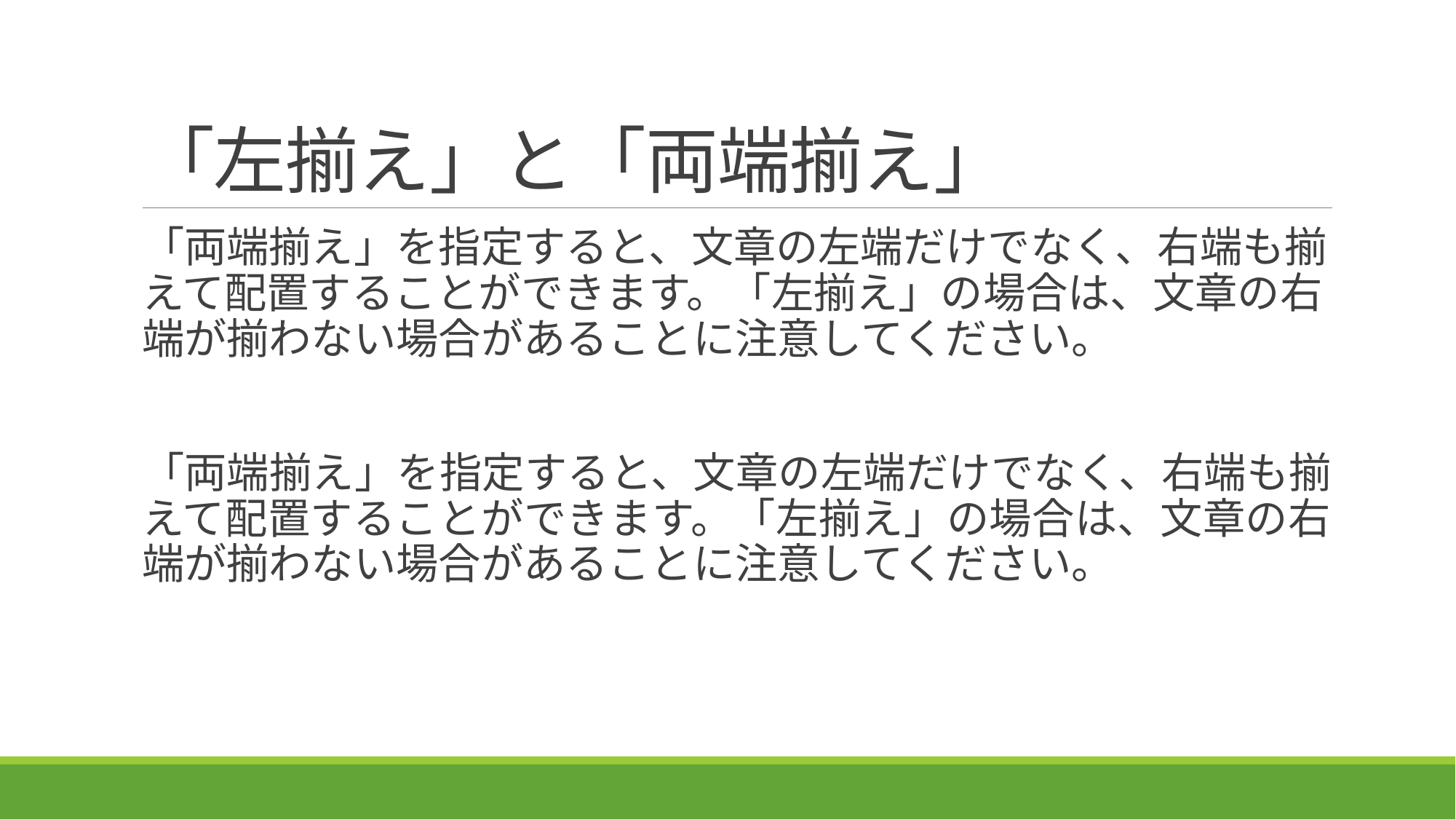

# 「左揃え」と「両端揃え」
「両端揃え」を指定すると、文章の左端だけでなく、右端も揃えて配置することができます。「左揃え」の場合は、文章の右端が揃わない場合があることに注意してください。

「両端揃え」を指定すると、文章の左端だけでなく、右端も揃えて配置することができます。「左揃え」の場合は、文章の右端が揃わない場合があることに注意してください。